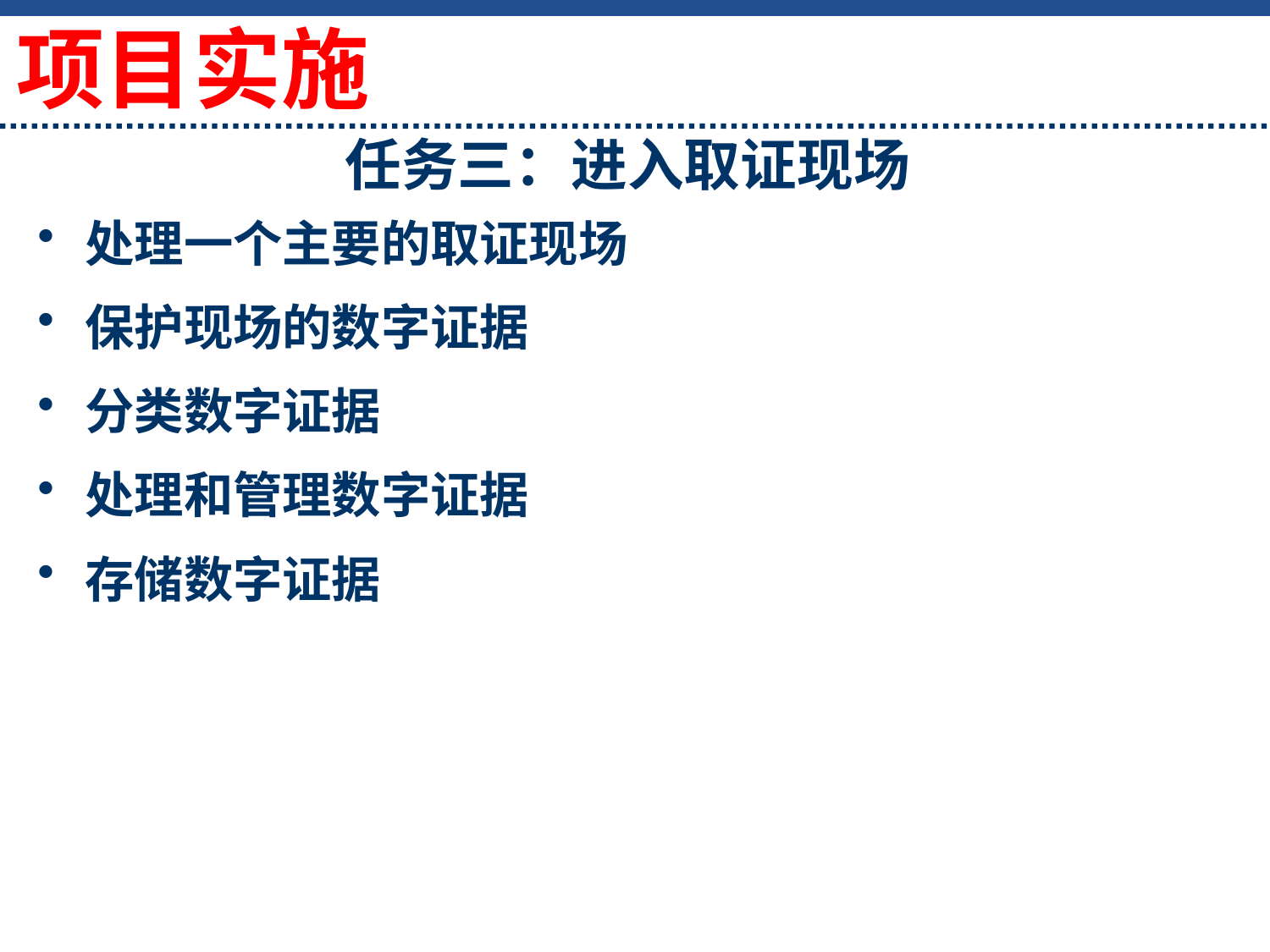

项目实施
# 任务三：进入取证现场
处理一个主要的取证现场
保护现场的数字证据
分类数字证据
处理和管理数字证据
存储数字证据